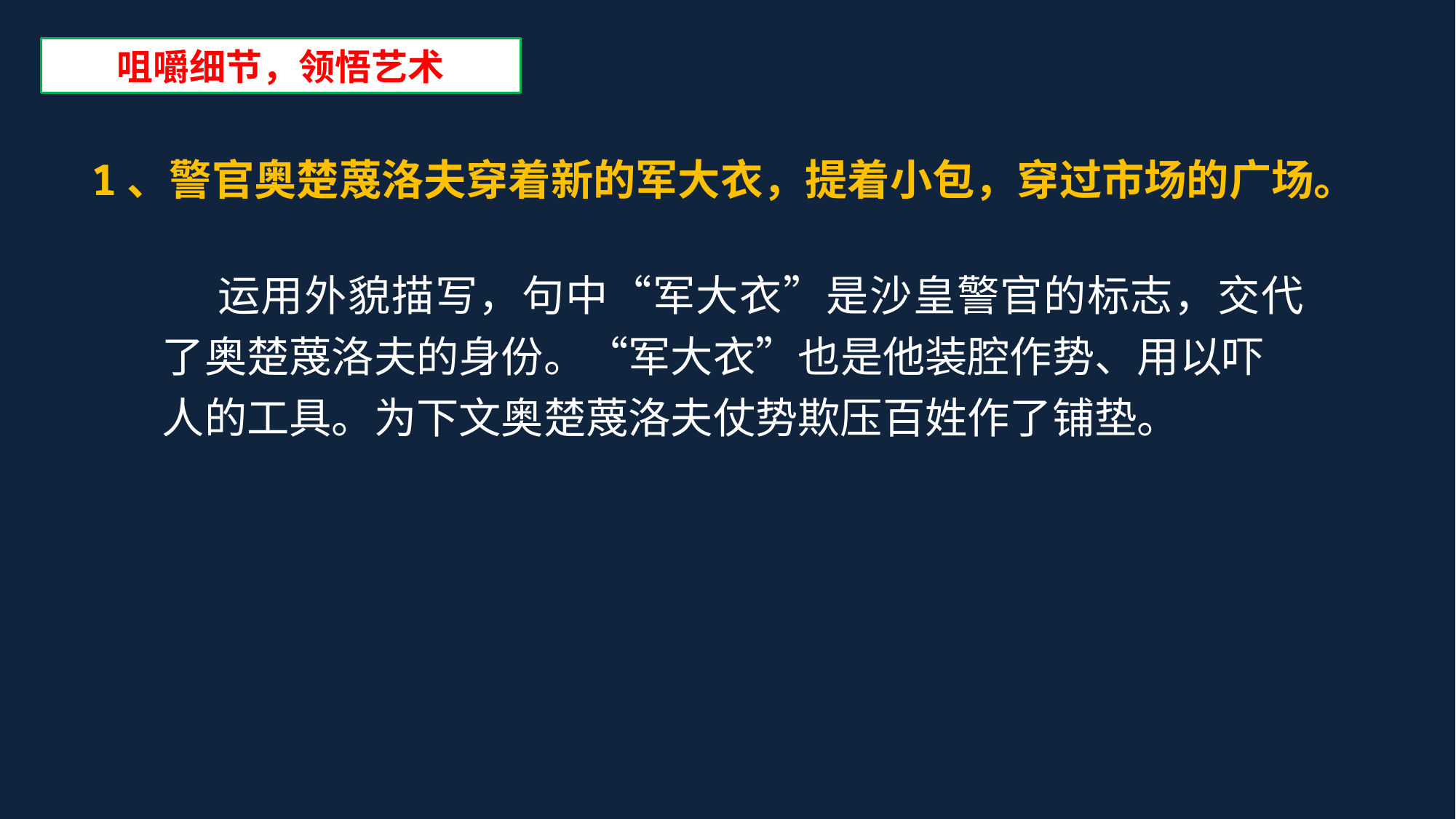

咀嚼细节，领悟艺术
1、警官奥楚蔑洛夫穿着新的军大衣，提着小包，穿过市场的广场。
      运用外貌描写，句中“军大衣”是沙皇警官的标志，交代了奥楚蔑洛夫的身份。“军大衣”也是他装腔作势、用以吓人的工具。为下文奥楚蔑洛夫仗势欺压百姓作了铺垫。